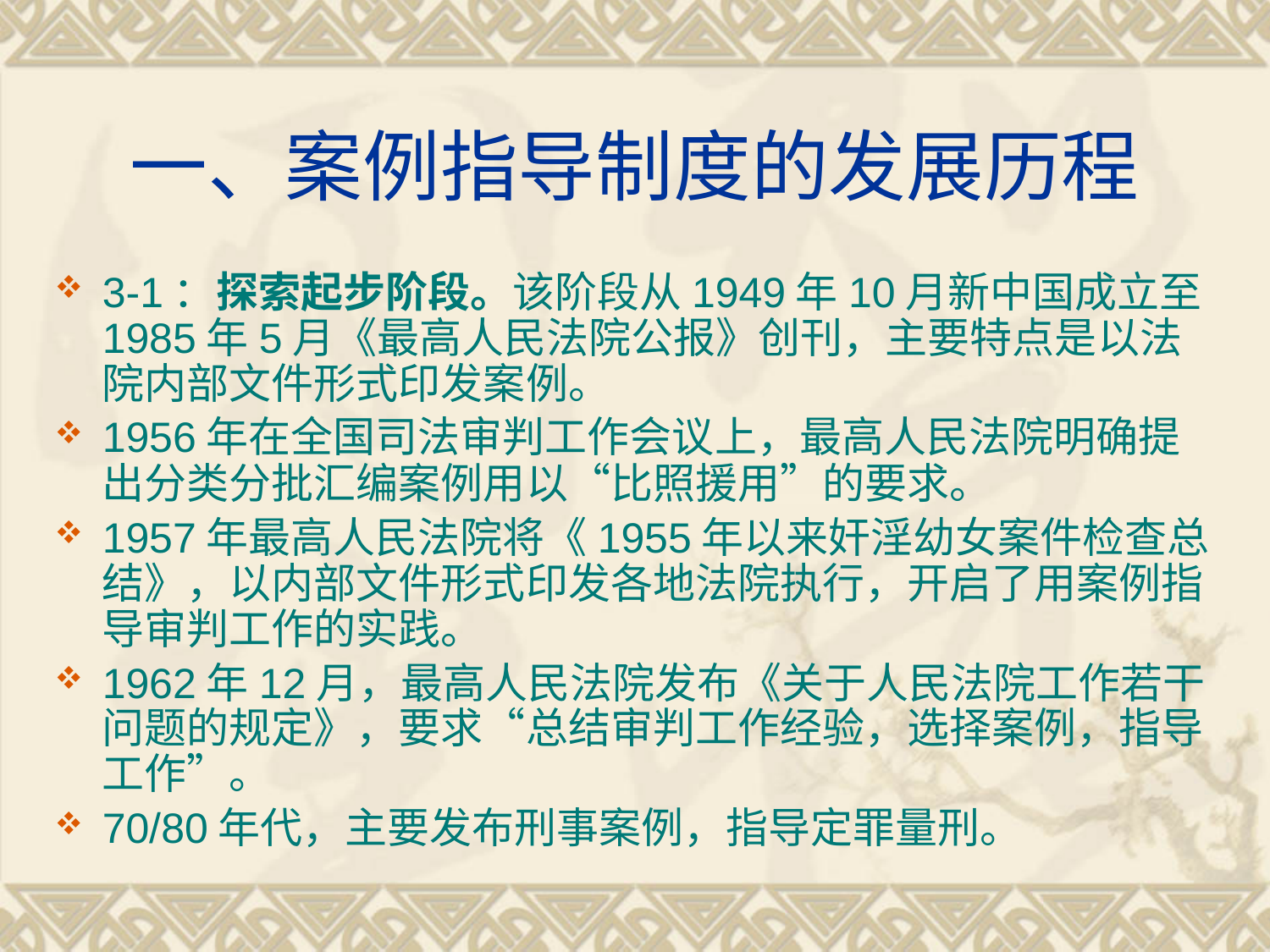

# 一、案例指导制度的发展历程
3-1：探索起步阶段。该阶段从1949年10月新中国成立至1985年5月《最高人民法院公报》创刊，主要特点是以法院内部文件形式印发案例。
1956年在全国司法审判工作会议上，最高人民法院明确提出分类分批汇编案例用以“比照援用”的要求。
1957年最高人民法院将《1955年以来奸淫幼女案件检查总结》，以内部文件形式印发各地法院执行，开启了用案例指导审判工作的实践。
1962年12月，最高人民法院发布《关于人民法院工作若干问题的规定》，要求“总结审判工作经验，选择案例，指导工作”。
70/80年代，主要发布刑事案例，指导定罪量刑。